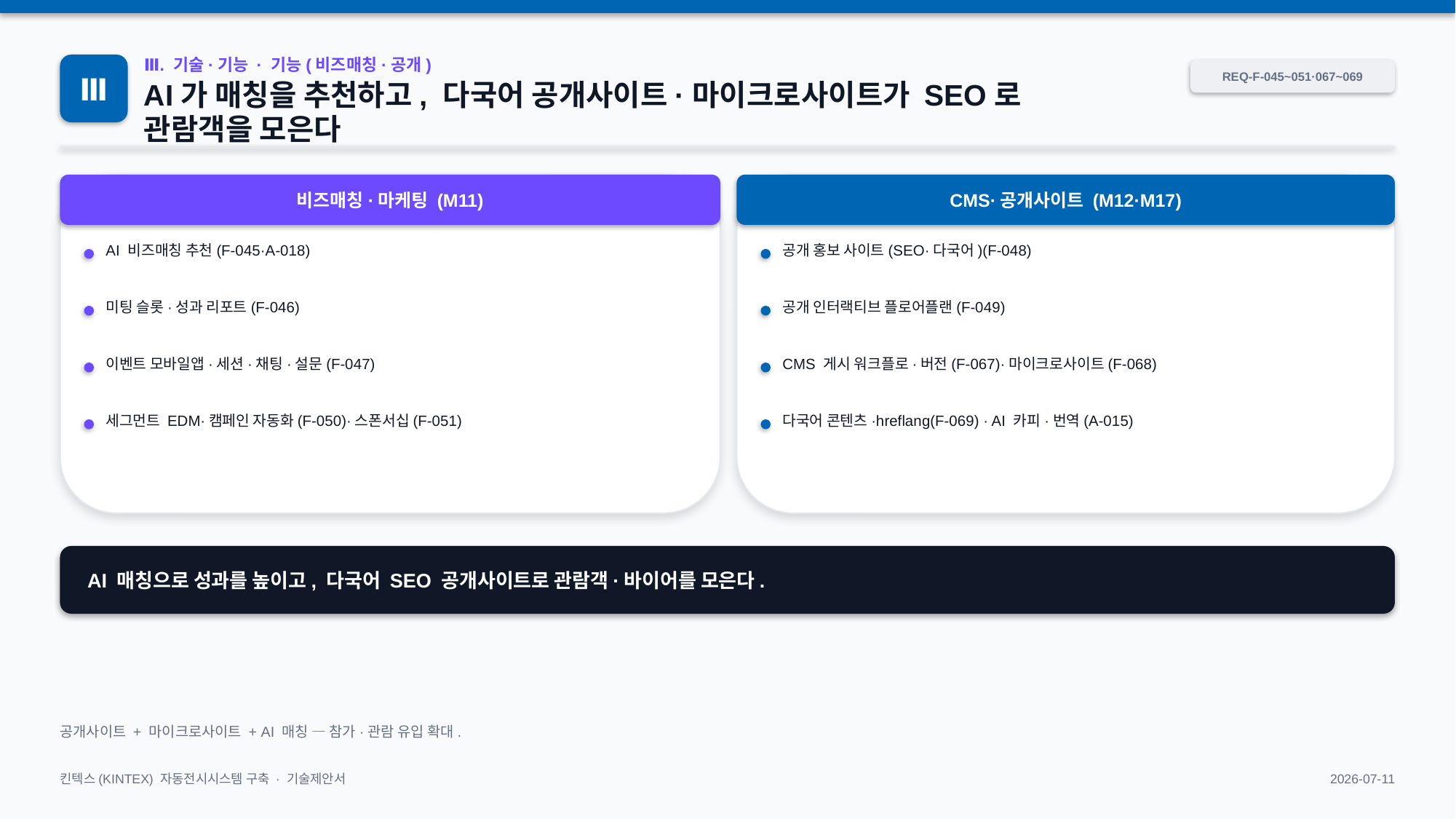

Ⅲ
Ⅲ. 기술·기능 · 기능(비즈매칭·공개)

REQ-F-045~051·067~069
AI가 매칭을 추천하고, 다국어 공개사이트·마이크로사이트가 SEO로 관람객을 모은다

비즈매칭·마케팅 (M11)

CMS·공개사이트 (M12·M17)
AI 비즈매칭 추천(F-045·A-018)
공개 홍보 사이트(SEO·다국어)(F-048)

미팅 슬롯·성과 리포트(F-046)
공개 인터랙티브 플로어플랜(F-049)

이벤트 모바일앱·세션·채팅·설문(F-047)
CMS 게시 워크플로·버전(F-067)·마이크로사이트(F-068)

세그먼트 EDM·캠페인 자동화(F-050)·스폰서십(F-051)
다국어 콘텐츠·hreflang(F-069) · AI 카피·번역(A-015)

AI 매칭으로 성과를 높이고, 다국어 SEO 공개사이트로 관람객·바이어를 모은다.
공개사이트 + 마이크로사이트 + AI 매칭 — 참가·관람 유입 확대.
킨텍스(KINTEX) 자동전시시스템 구축 · 기술제안서
2026-07-11